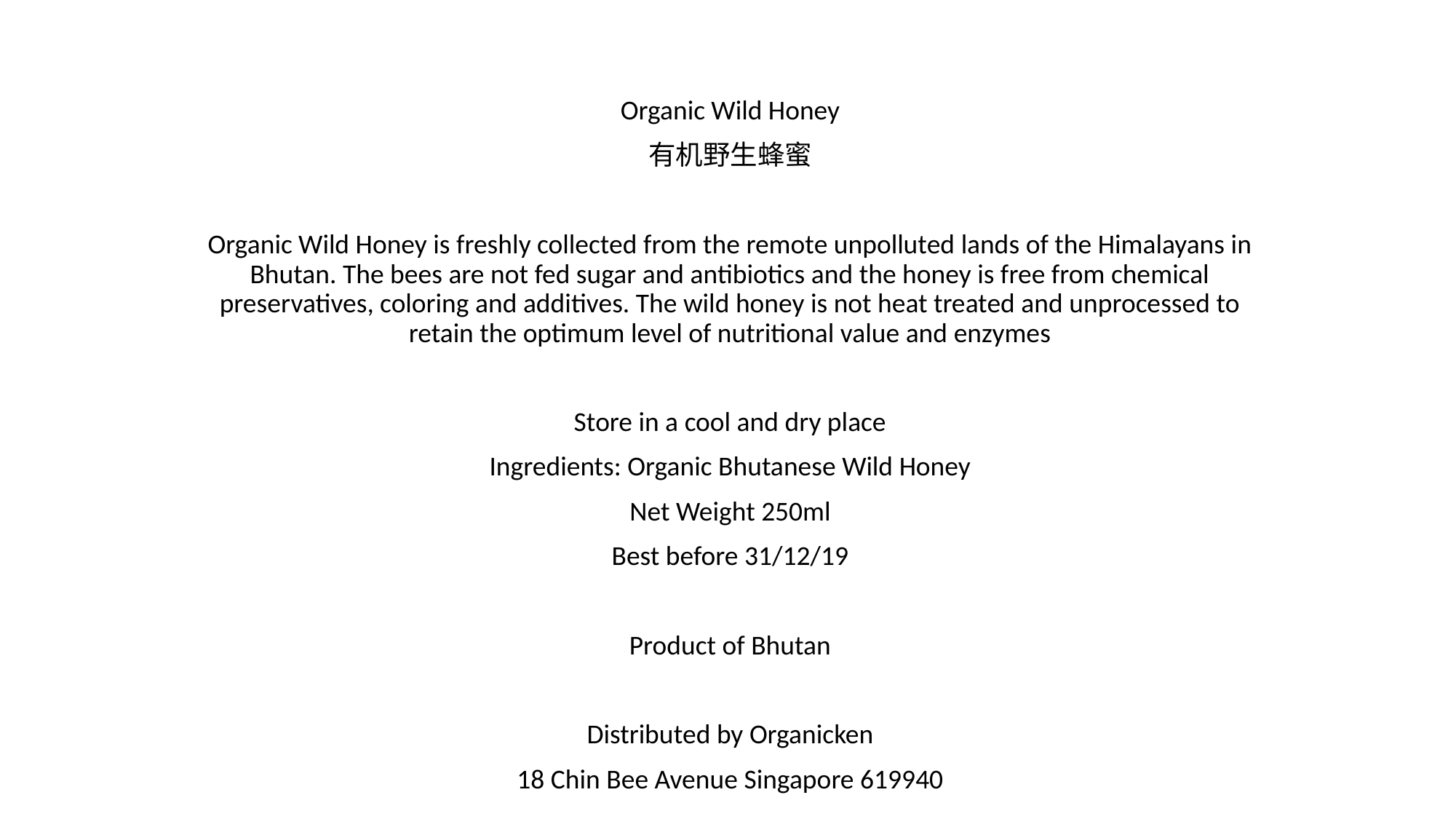

Organic Wild Honey
有机野生蜂蜜

Organic Wild Honey is freshly collected from the remote unpolluted lands of the Himalayans in Bhutan. The bees are not fed sugar and antibiotics and the honey is free from chemical preservatives, coloring and additives. The wild honey is not heat treated and unprocessed to retain the optimum level of nutritional value and enzymes

Store in a cool and dry place
Ingredients: Organic Bhutanese Wild Honey
Net Weight 250ml
Best before 31/12/19

Product of Bhutan

Distributed by Organicken
18 Chin Bee Avenue Singapore 619940